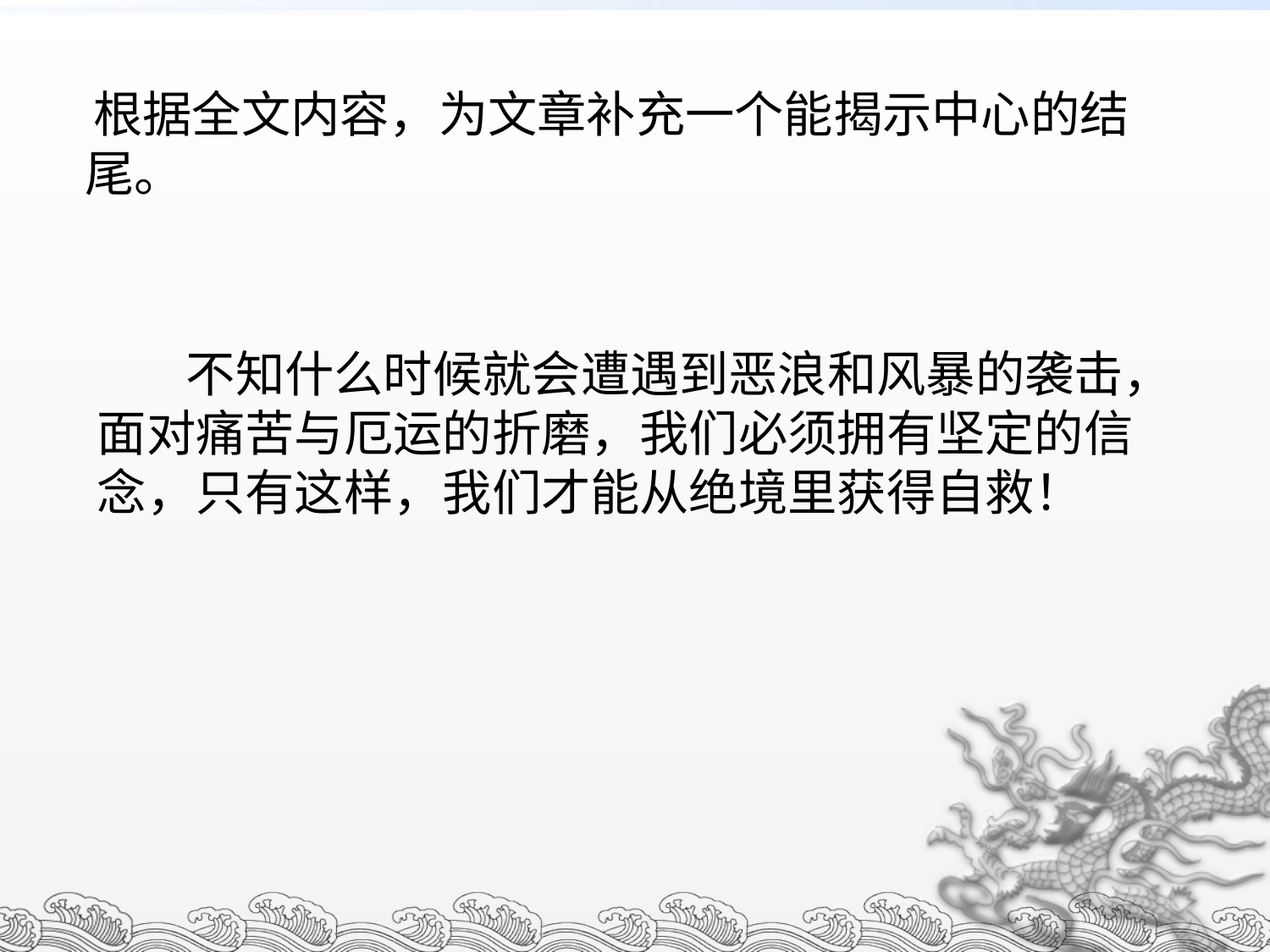

根据全文内容，为文章补充一个能揭示中心的结尾。

       不知什么时候就会遭遇到恶浪和风暴的袭击，面对痛苦与厄运的折磨，我们必须拥有坚定的信念，只有这样，我们才能从绝境里获得自救！